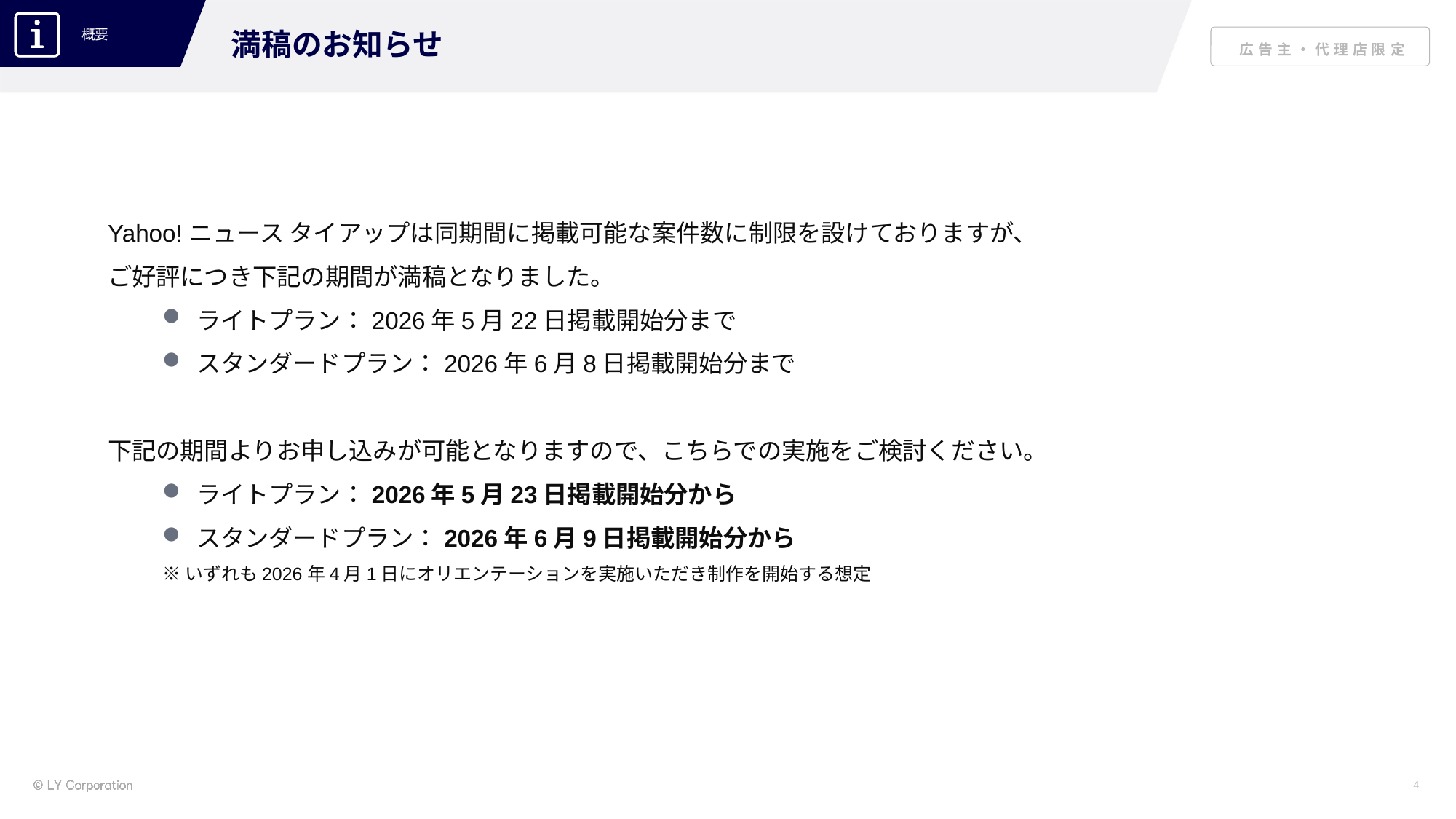

満稿のお知らせ
Yahoo!ニュース タイアップは同期間に掲載可能な案件数に制限を設けておりますが、
ご好評につき下記の期間が満稿となりました。
ライトプラン：2026年5月22日掲載開始分まで
スタンダードプラン：2026年6月8日掲載開始分まで

下記の期間よりお申し込みが可能となりますので、こちらでの実施をご検討ください。
ライトプラン：2026年5月23日掲載開始分から
スタンダードプラン：2026年6月9日掲載開始分から
※いずれも2026年4月1日にオリエンテーションを実施いただき制作を開始する想定